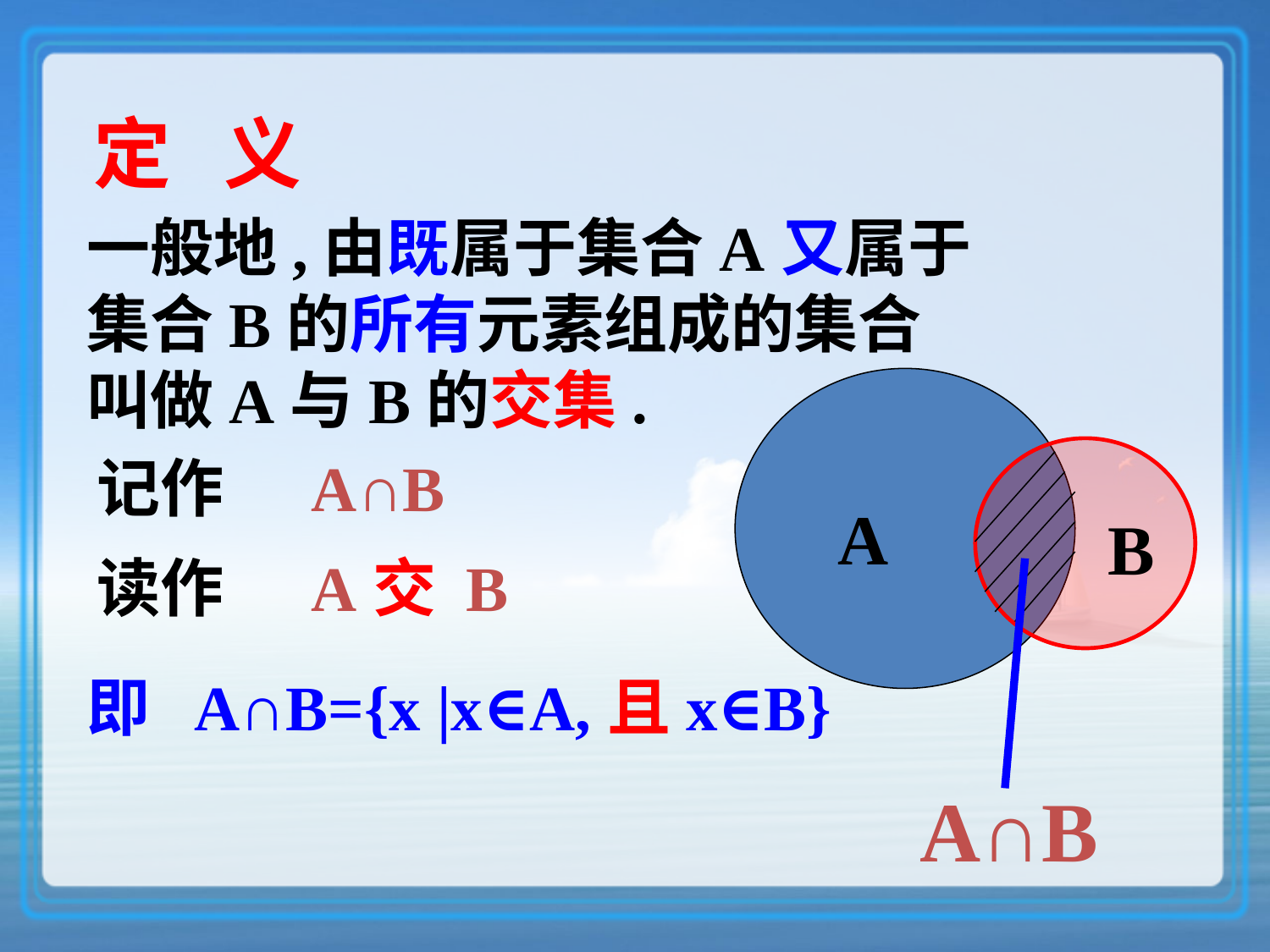

定   义
一般地,由既属于集合A又属于集合B的所有元素组成的集合叫做A与B的交集.

A
B
记作     A∩B

读作     A交 B

 即  A∩B={x |x∈A,且x∈B}
A∩B